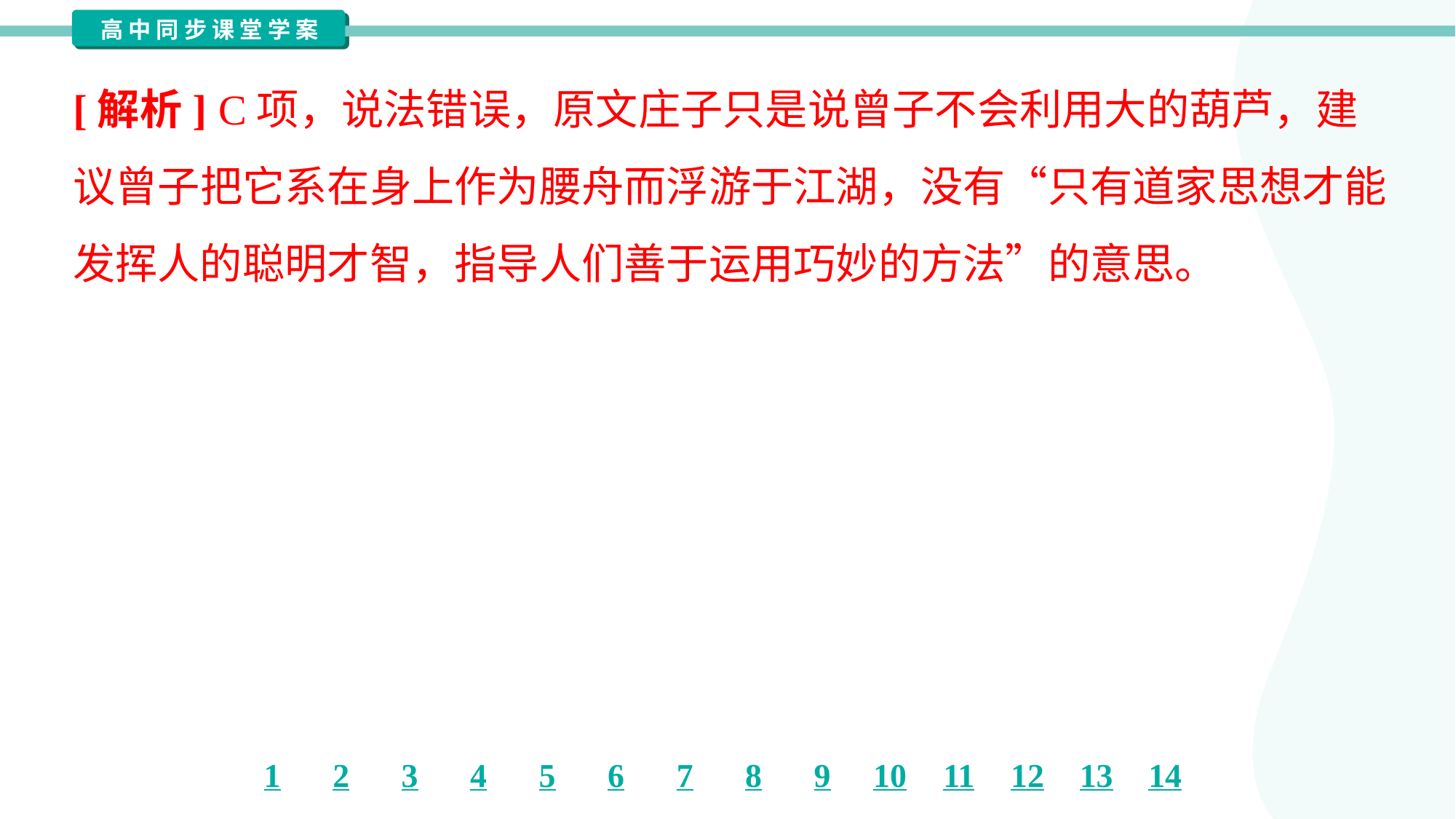

[解析] C项，说法错误，原文庄子只是说曾子不会利用大的葫芦，建
议曾子把它系在身上作为腰舟而浮游于江湖，没有“只有道家思想才能
发挥人的聪明才智，指导人们善于运用巧妙的方法”的意思。